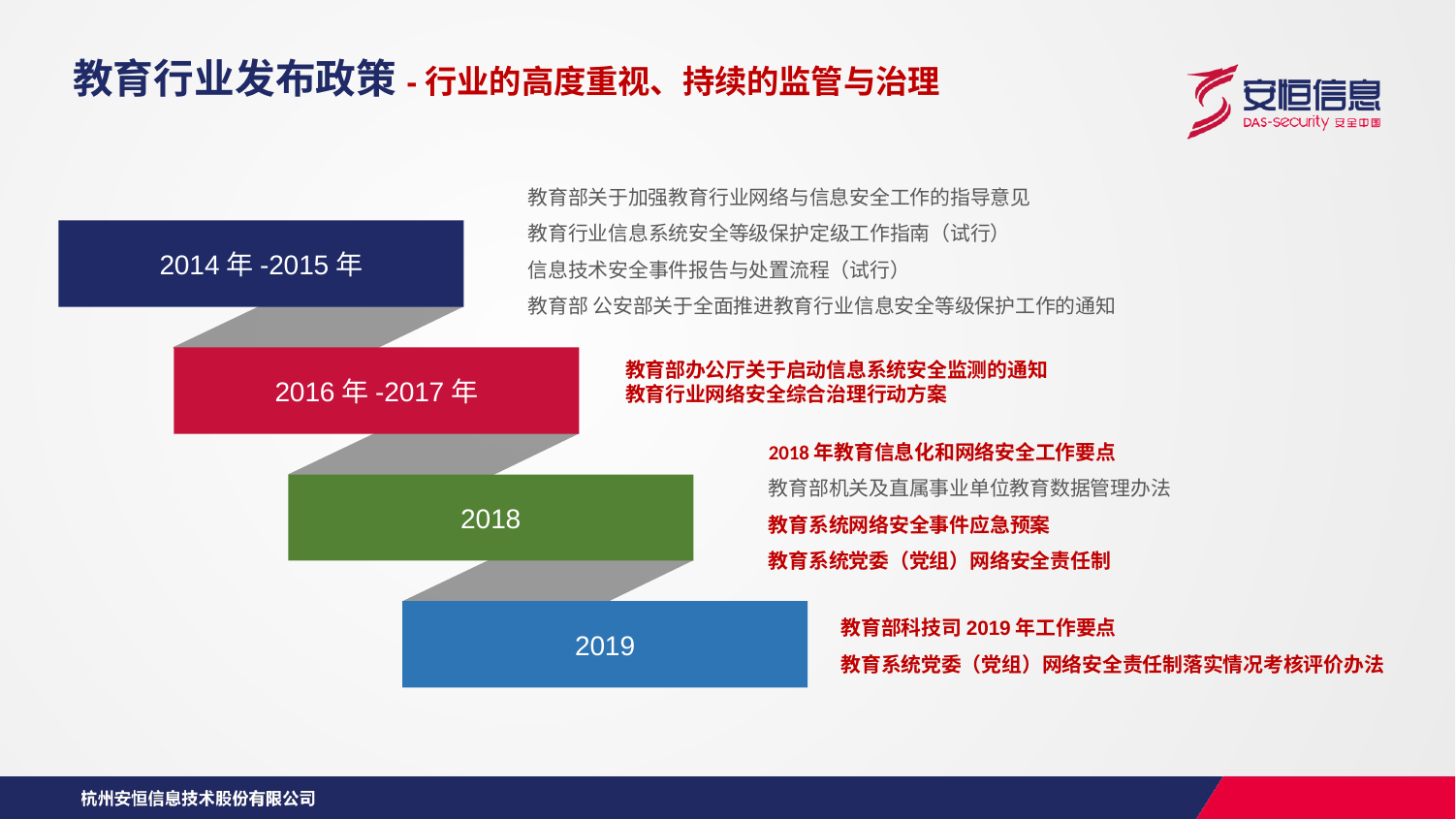

教育行业发布政策-行业的高度重视、持续的监管与治理
教育部关于加强教育行业网络与信息安全工作的指导意见
教育行业信息系统安全等级保护定级工作指南（试行）
信息技术安全事件报告与处置流程（试行）
教育部 公安部关于全面推进教育行业信息安全等级保护工作的通知
2014年-2015年

2016年-2017年

2018

2019
教育部办公厅关于启动信息系统安全监测的通知
教育行业网络安全综合治理行动方案
2018年教育信息化和网络安全工作要点
教育部机关及直属事业单位教育数据管理办法
教育系统网络安全事件应急预案
教育系统党委（党组）网络安全责任制
教育部科技司2019年工作要点
教育系统党委（党组）网络安全责任制落实情况考核评价办法